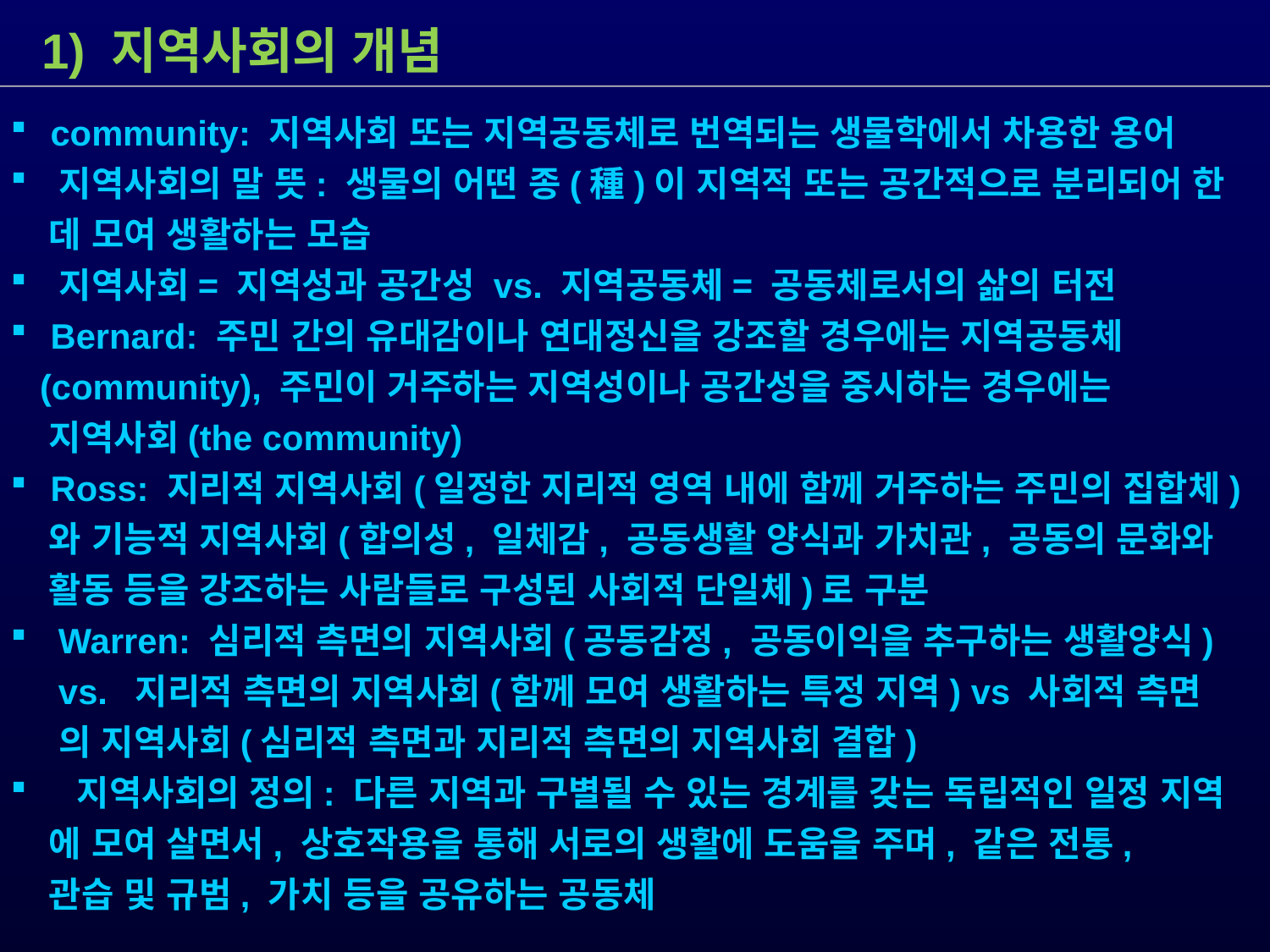

1) 지역사회의 개념

 community: 지역사회 또는 지역공동체로 번역되는 생물학에서 차용한 용어
 지역사회의 말 뜻: 생물의 어떤 종(種)이 지역적 또는 공간적으로 분리되어 한
   데 모여 생활하는 모습
 지역사회= 지역성과 공간성 vs. 지역공동체= 공동체로서의 삶의 터전
 Bernard: 주민 간의 유대감이나 연대정신을 강조할 경우에는 지역공동체
   (community), 주민이 거주하는 지역성이나 공간성을 중시하는 경우에는
   지역사회(the community)
 Ross: 지리적 지역사회(일정한 지리적 영역 내에 함께 거주하는 주민의 집합체)
   와 기능적 지역사회(합의성, 일체감, 공동생활 양식과 가치관, 공동의 문화와
   활동 등을 강조하는 사람들로 구성된 사회적 단일체)로 구분
Warren: 심리적 측면의 지역사회(공동감정, 공동이익을 추구하는 생활양식) vs.  지리적 측면의 지역사회(함께 모여 생활하는 특정 지역) vs 사회적 측면
    의 지역사회(심리적 측면과 지리적 측면의 지역사회 결합)
 지역사회의 정의: 다른 지역과 구별될 수 있는 경계를 갖는 독립적인 일정 지역
   에 모여 살면서, 상호작용을 통해 서로의 생활에 도움을 주며, 같은 전통,
   관습 및 규범, 가치 등을 공유하는 공동체